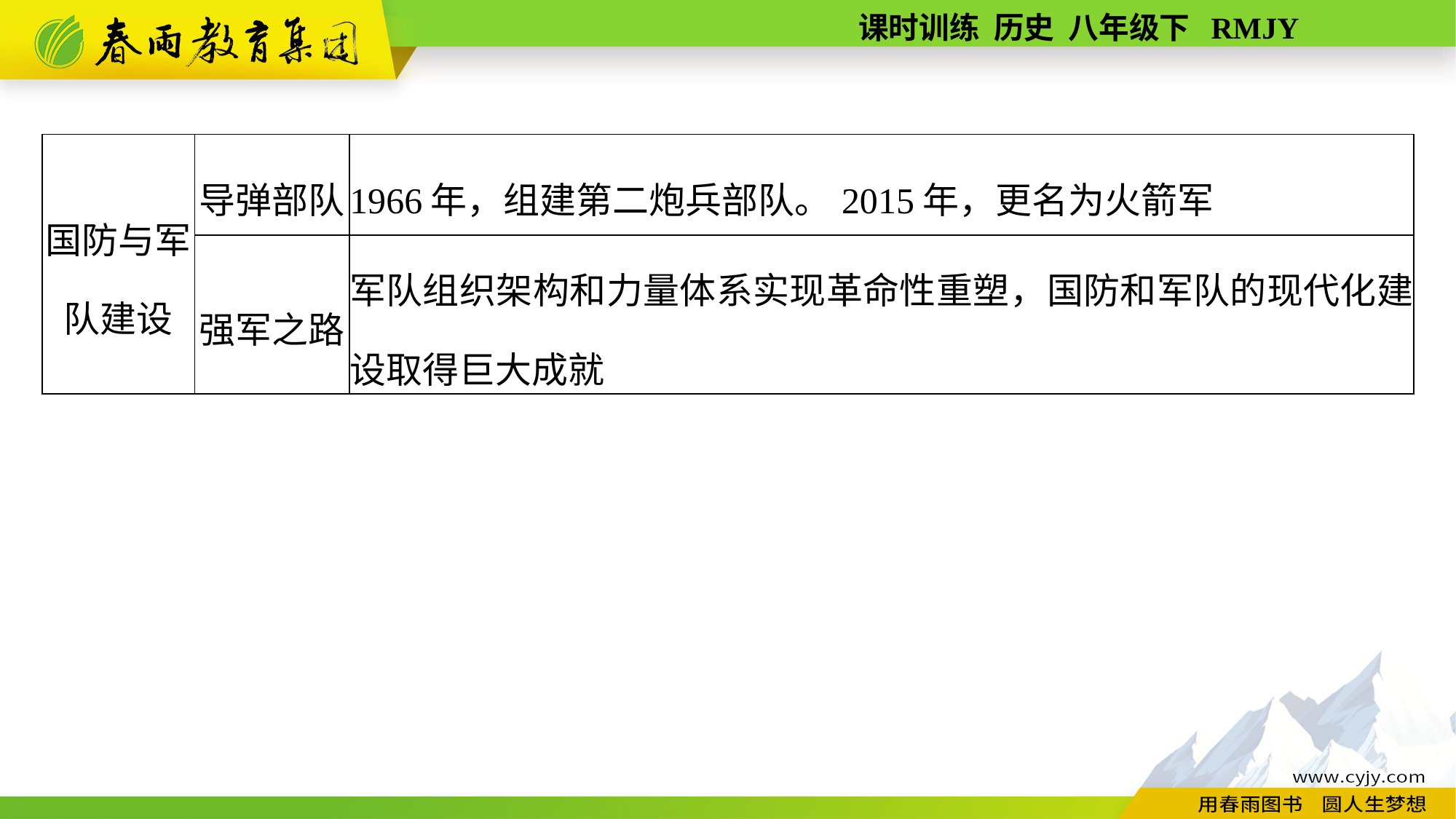

| 国防与军队建设 | 导弹部队 | 1966年，组建第二炮兵部队。2015年，更名为火箭军 |
| --- | --- | --- |
|  | 强军之路 | 军队组织架构和力量体系实现革命性重塑，国防和军队的现代化建设取得巨大成就 |